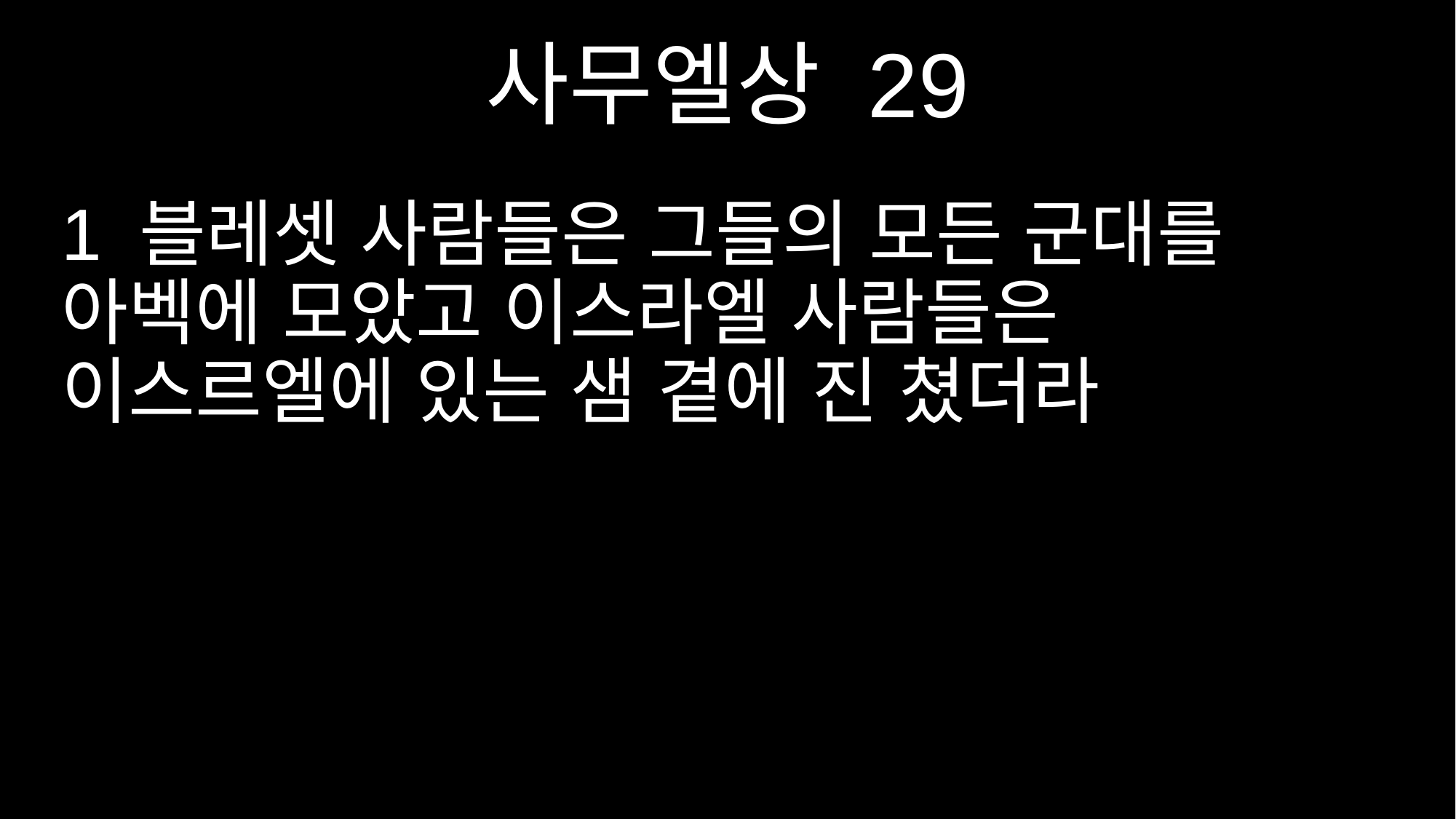

사무엘상 29
1 블레셋 사람들은 그들의 모든 군대를 아벡에 모았고 이스라엘 사람들은 이스르엘에 있는 샘 곁에 진 쳤더라